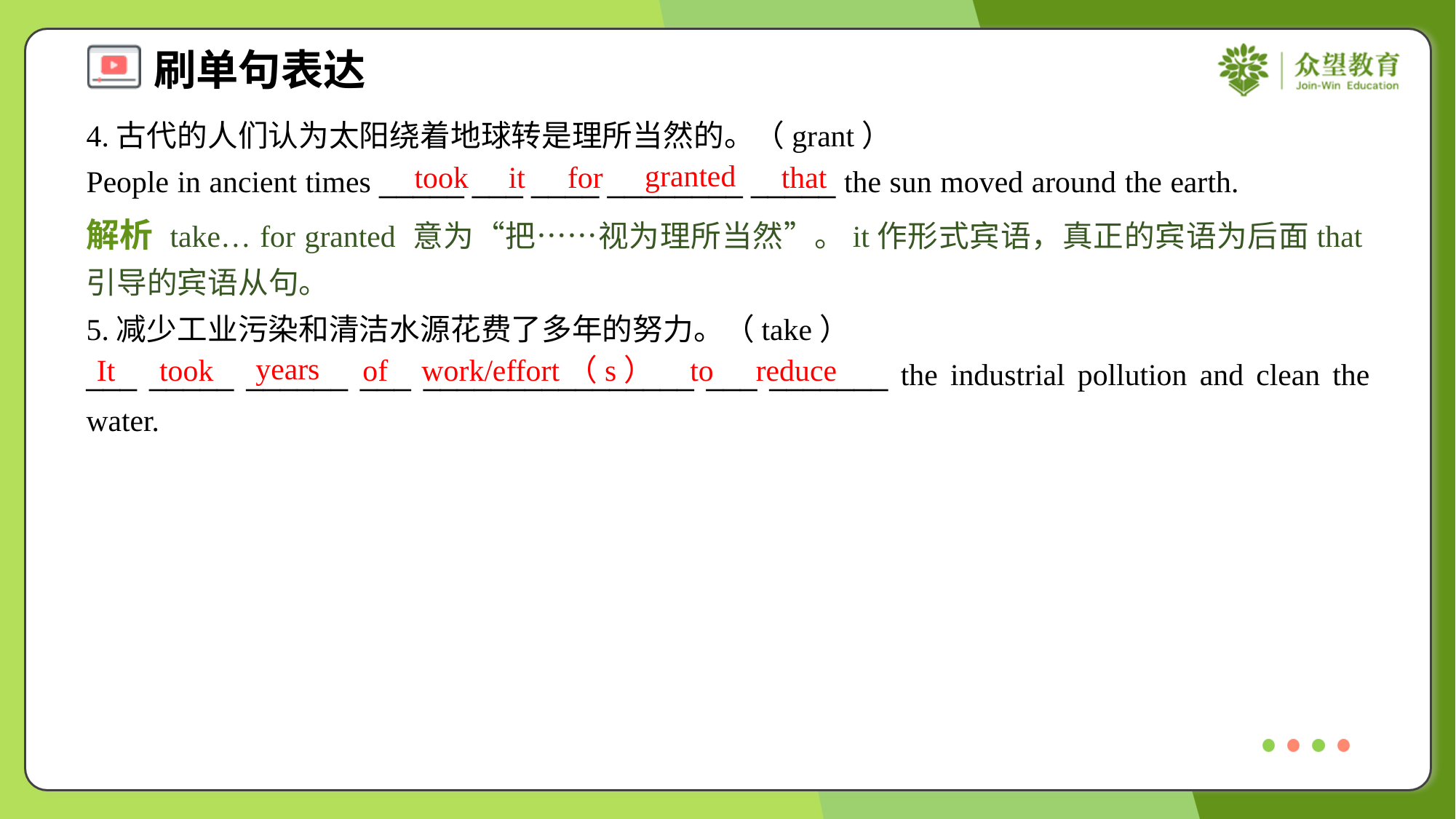

4.古代的人们认为太阳绕着地球转是理所当然的。（grant）
People in ancient times _____ ___ ____ ________ _____ the sun moved around the earth.
granted
took
it
for
that
解析 take… for granted 意为“把……视为理所当然”。it作形式宾语，真正的宾语为后面that引导的宾语从句。
5.减少工业污染和清洁水源花费了多年的努力。（take）
___ _____ ______ ___ ________________ ___ _______ the industrial pollution and clean the water.
years
It
took
of
work/effort（s）
to
reduce